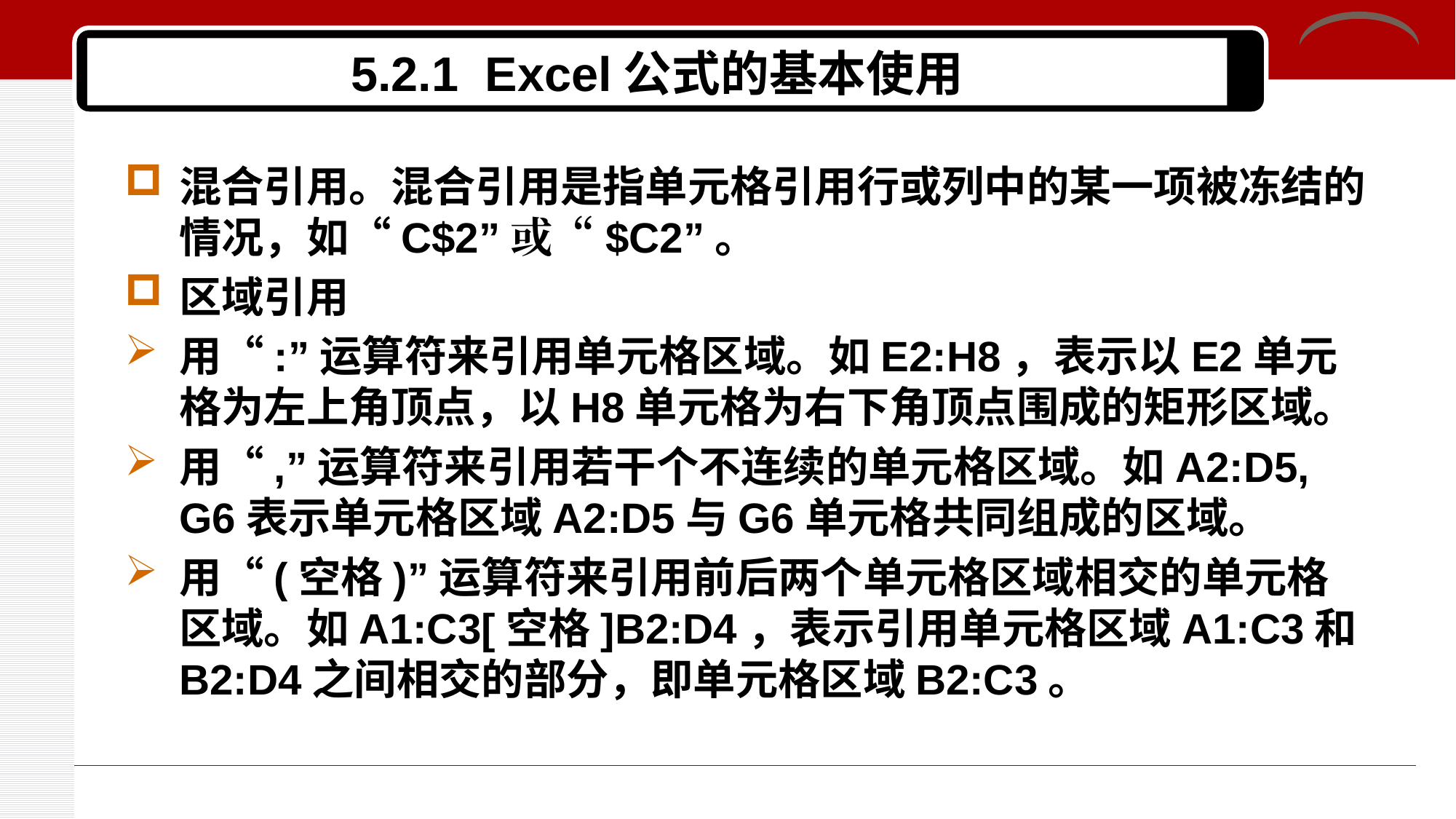

# 5.2.1  Excel公式的基本使用
混合引用。混合引用是指单元格引用行或列中的某一项被冻结的情况，如“C$2”或“$C2”。
区域引用
用“:”运算符来引用单元格区域。如E2:H8，表示以E2单元格为左上角顶点，以H8单元格为右下角顶点围成的矩形区域。
用“,”运算符来引用若干个不连续的单元格区域。如A2:D5, G6表示单元格区域A2:D5与G6单元格共同组成的区域。
用“(空格)”运算符来引用前后两个单元格区域相交的单元格区域。如A1:C3[空格]B2:D4，表示引用单元格区域A1:C3和B2:D4之间相交的部分，即单元格区域B2:C3。